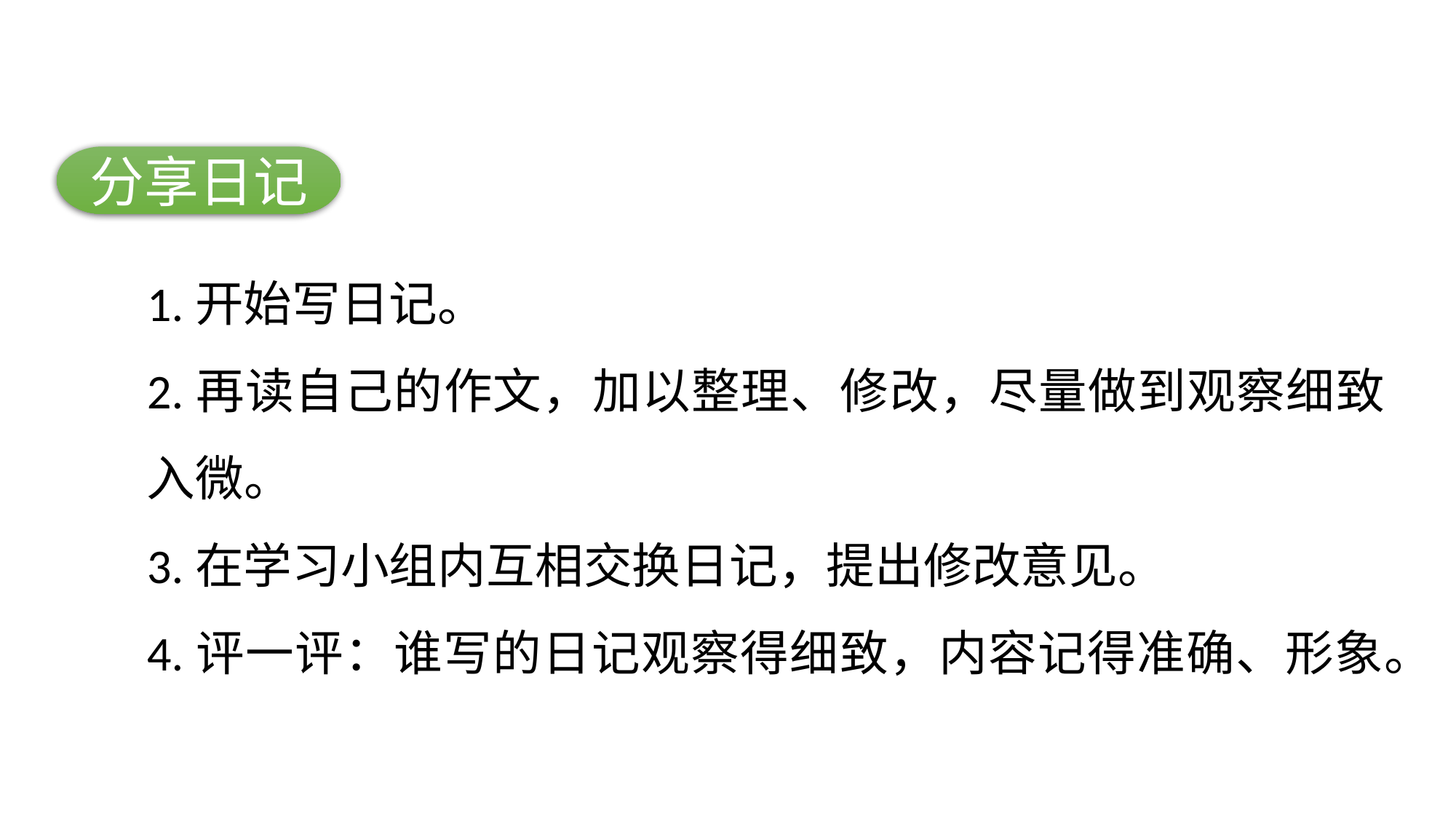

分享日记
1.开始写日记。
2.再读自己的作文，加以整理、修改，尽量做到观察细致入微。
3.在学习小组内互相交换日记，提出修改意见。
4.评一评：谁写的日记观察得细致，内容记得准确、形象。